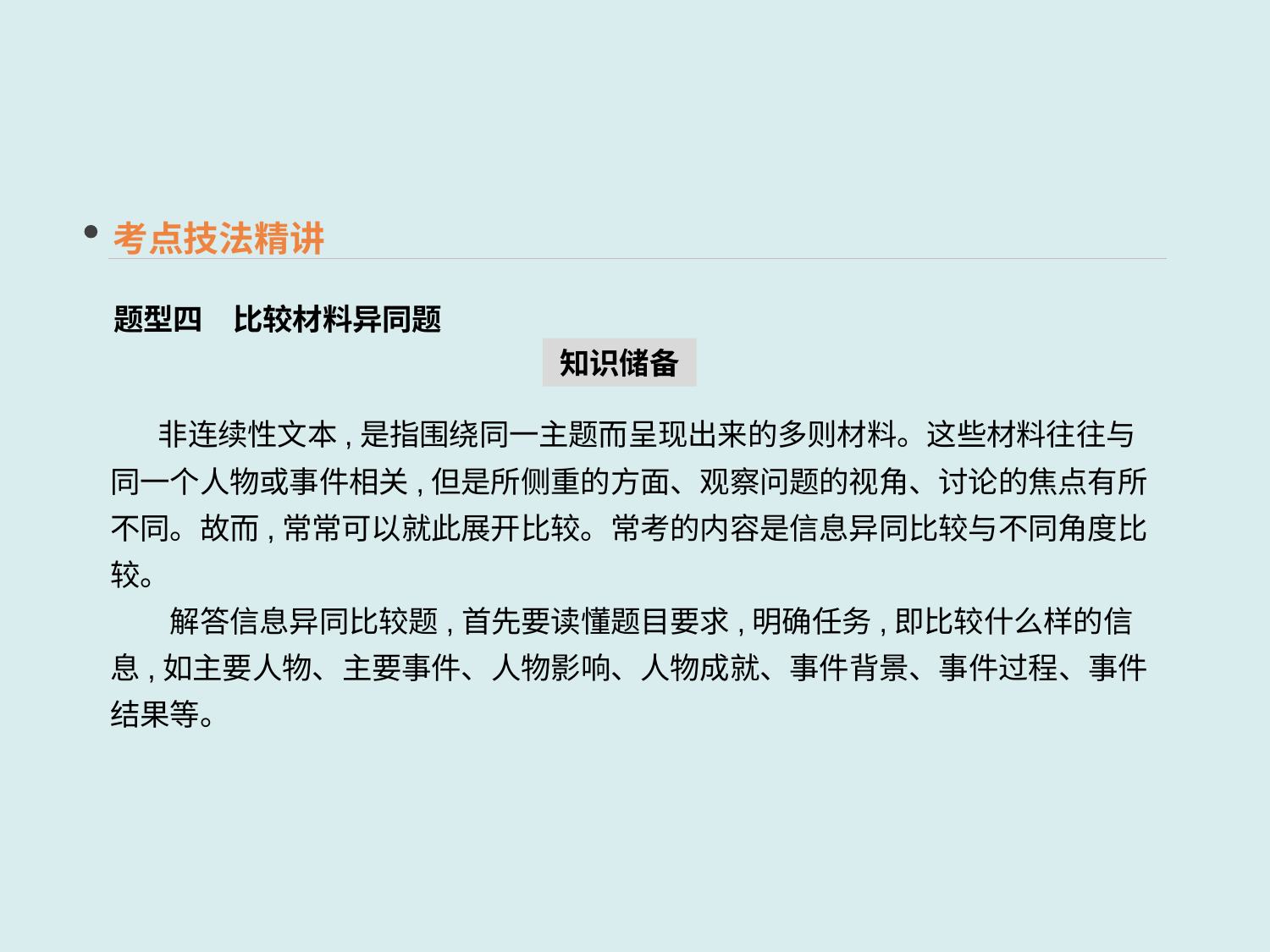

考点技法精讲

题型四　比较材料异同题
知识储备
      非连续性文本,是指围绕同一主题而呈现出来的多则材料。这些材料往往与同一个人物或事件相关,但是所侧重的方面、观察问题的视角、讨论的焦点有所不同。故而,常常可以就此展开比较。常考的内容是信息异同比较与不同角度比较。
　　解答信息异同比较题,首先要读懂题目要求,明确任务,即比较什么样的信息,如主要人物、主要事件、人物影响、人物成就、事件背景、事件过程、事件结果等。